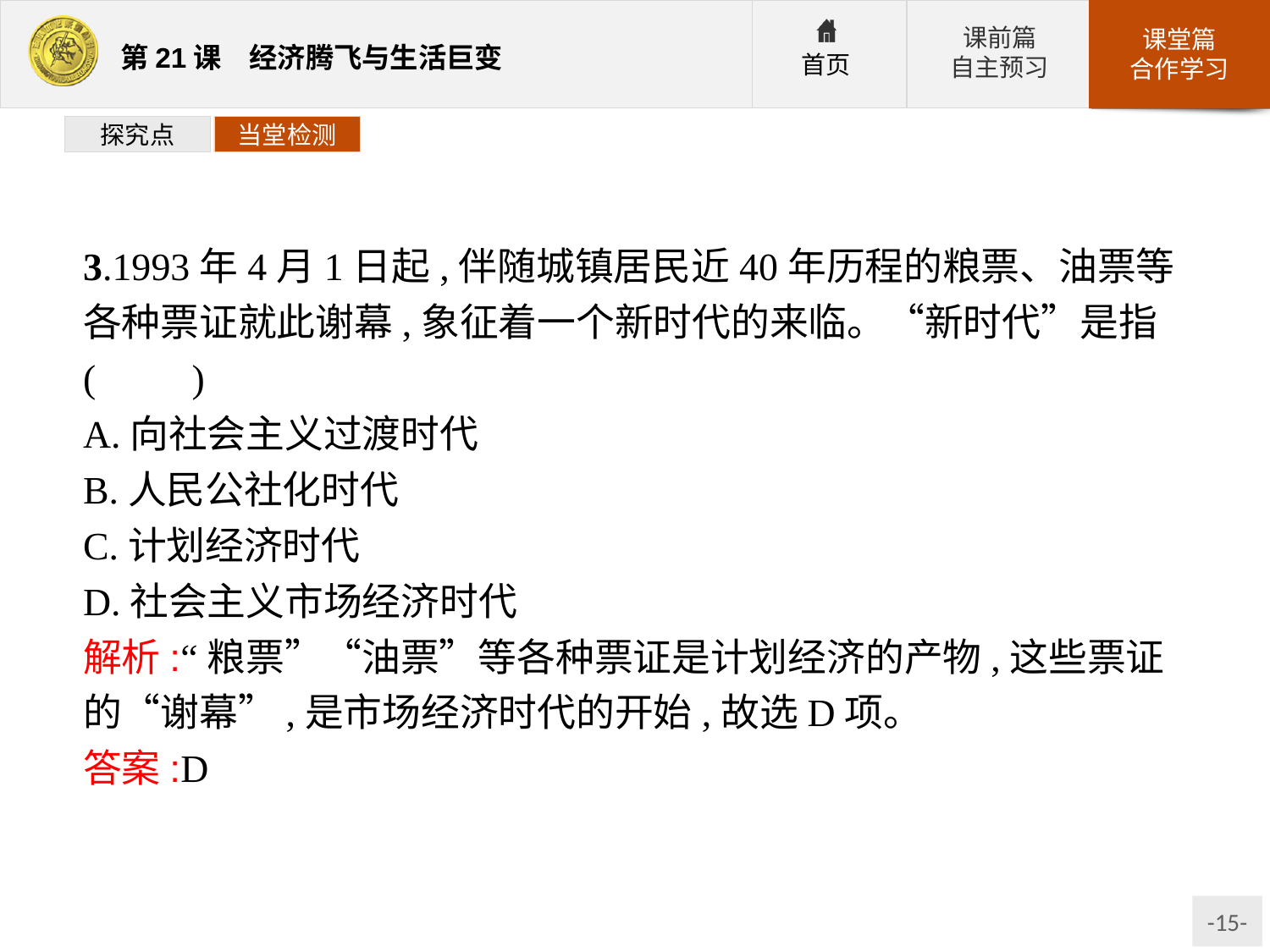

探究点
当堂检测
3.1993年4月1日起,伴随城镇居民近40年历程的粮票、油票等各种票证就此谢幕,象征着一个新时代的来临。“新时代”是指(　　)
A.向社会主义过渡时代
B.人民公社化时代
C.计划经济时代
D.社会主义市场经济时代
解析:“粮票”“油票”等各种票证是计划经济的产物,这些票证的“谢幕”,是市场经济时代的开始,故选D项。
答案:D